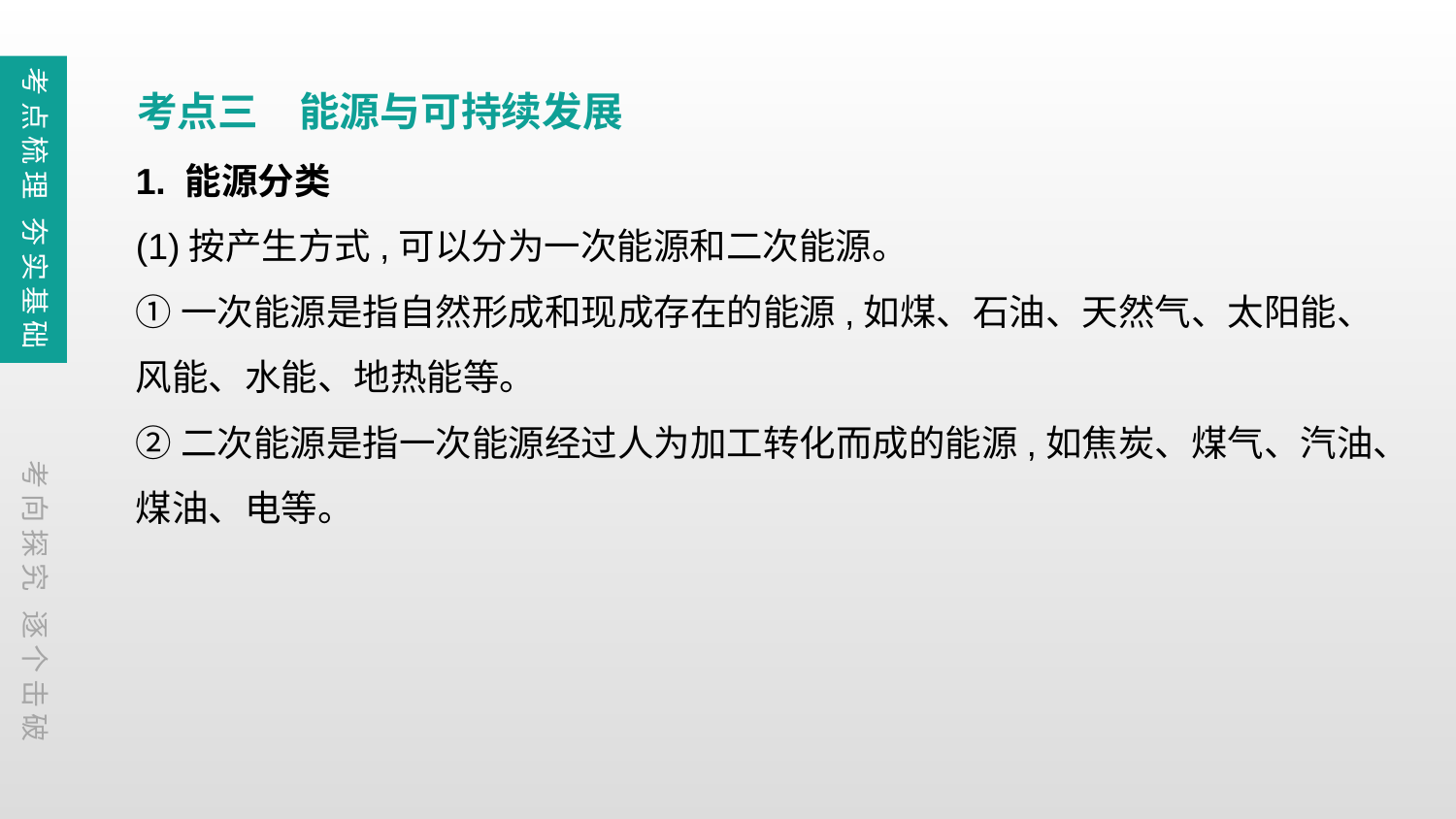

考点梳理 夯实基础
考点三　能源与可持续发展
1. 能源分类
(1)按产生方式,可以分为一次能源和二次能源。
①一次能源是指自然形成和现成存在的能源,如煤、石油、天然气、太阳能、风能、水能、地热能等。
②二次能源是指一次能源经过人为加工转化而成的能源,如焦炭、煤气、汽油、煤油、电等。
考向探究 逐个击破